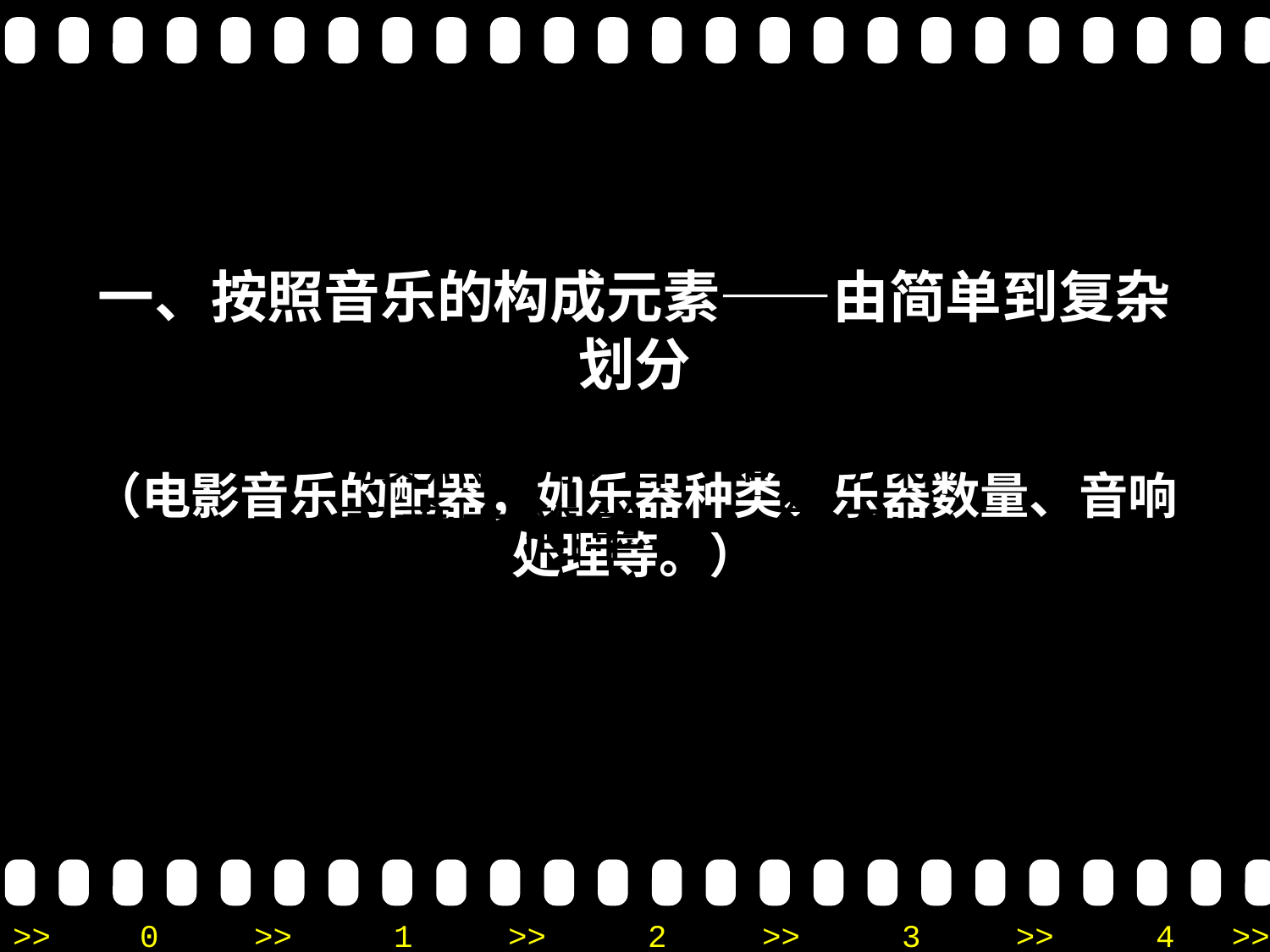

# 一、按照音乐的构成元素——由简单到复杂划分 （电影音乐的配器，如乐器种类、乐器数量、音响处理等。）
 按照电影音乐的构成元素由简单——复杂划分